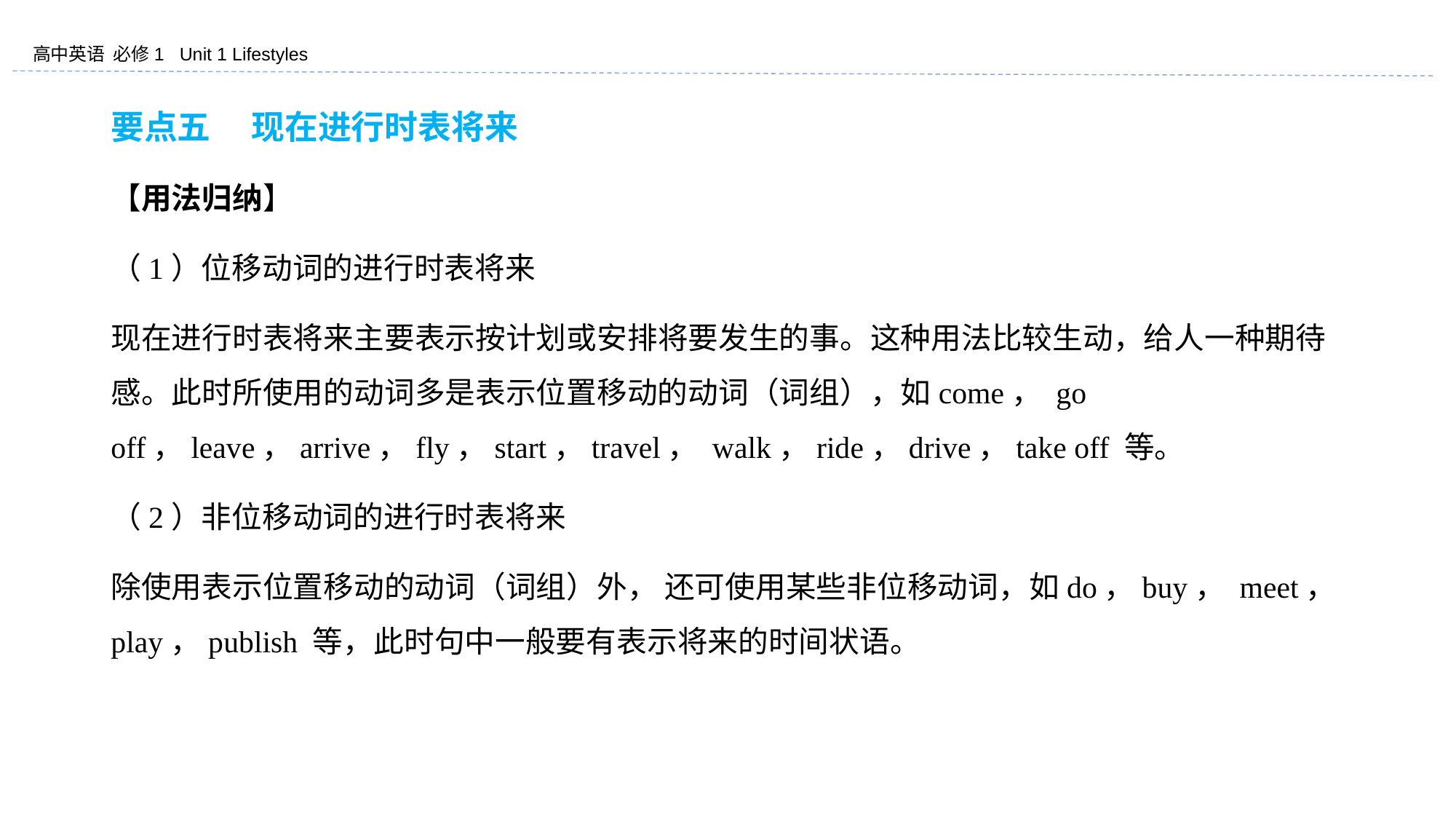

要点五 　现在进行时表将来
【用法归纳】
（1）位移动词的进行时表将来
现在进行时表将来主要表示按计划或安排将要发生的事。这种用法比较生动，给人一种期待感。此时所使用的动词多是表示位置移动的动词（词组），如come， go off，leave，arrive，fly，start，travel， walk，ride，drive，take off 等。
（2）非位移动词的进行时表将来
除使用表示位置移动的动词（词组）外， 还可使用某些非位移动词，如do，buy， meet，play，publish 等，此时句中一般要有表示将来的时间状语。